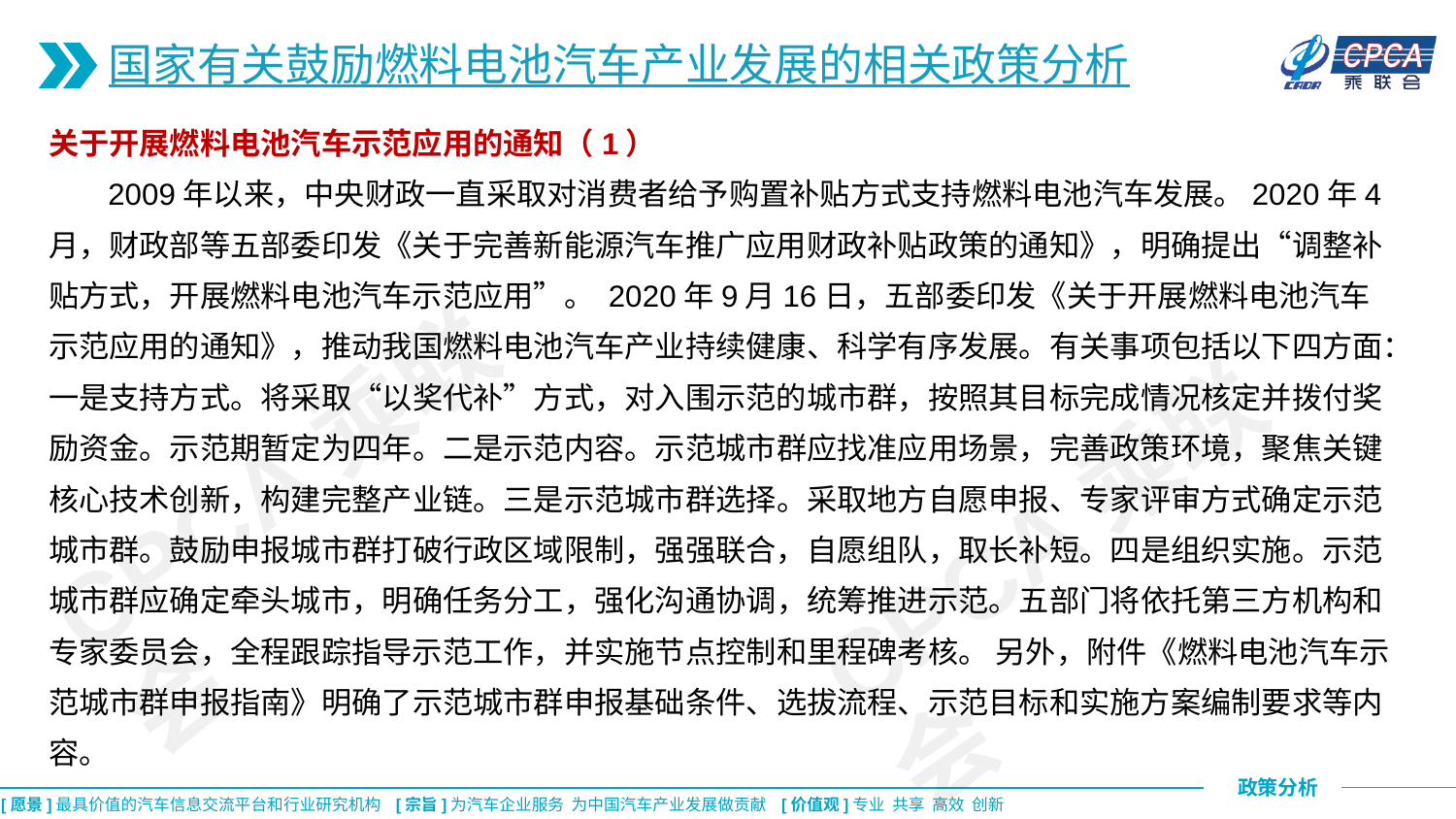

国家有关鼓励燃料电池汽车产业发展的相关政策分析
关于开展燃料电池汽车示范应用的通知（1）
       2009年以来，中央财政一直采取对消费者给予购置补贴方式支持燃料电池汽车发展。2020年4月，财政部等五部委印发《关于完善新能源汽车推广应用财政补贴政策的通知》，明确提出“调整补贴方式，开展燃料电池汽车示范应用”。 2020年9月16日，五部委印发《关于开展燃料电池汽车示范应用的通知》，推动我国燃料电池汽车产业持续健康、科学有序发展。有关事项包括以下四方面：一是支持方式。将采取“以奖代补”方式，对入围示范的城市群，按照其目标完成情况核定并拨付奖励资金。示范期暂定为四年。二是示范内容。示范城市群应找准应用场景，完善政策环境，聚焦关键核心技术创新，构建完整产业链。三是示范城市群选择。采取地方自愿申报、专家评审方式确定示范城市群。鼓励申报城市群打破行政区域限制，强强联合，自愿组队，取长补短。四是组织实施。示范城市群应确定牵头城市，明确任务分工，强化沟通协调，统筹推进示范。五部门将依托第三方机构和专家委员会，全程跟踪指导示范工作，并实施节点控制和里程碑考核。 另外，附件《燃料电池汽车示范城市群申报指南》明确了示范城市群申报基础条件、选拔流程、示范目标和实施方案编制要求等内容。
CPCA乘联会
CPCA乘联会